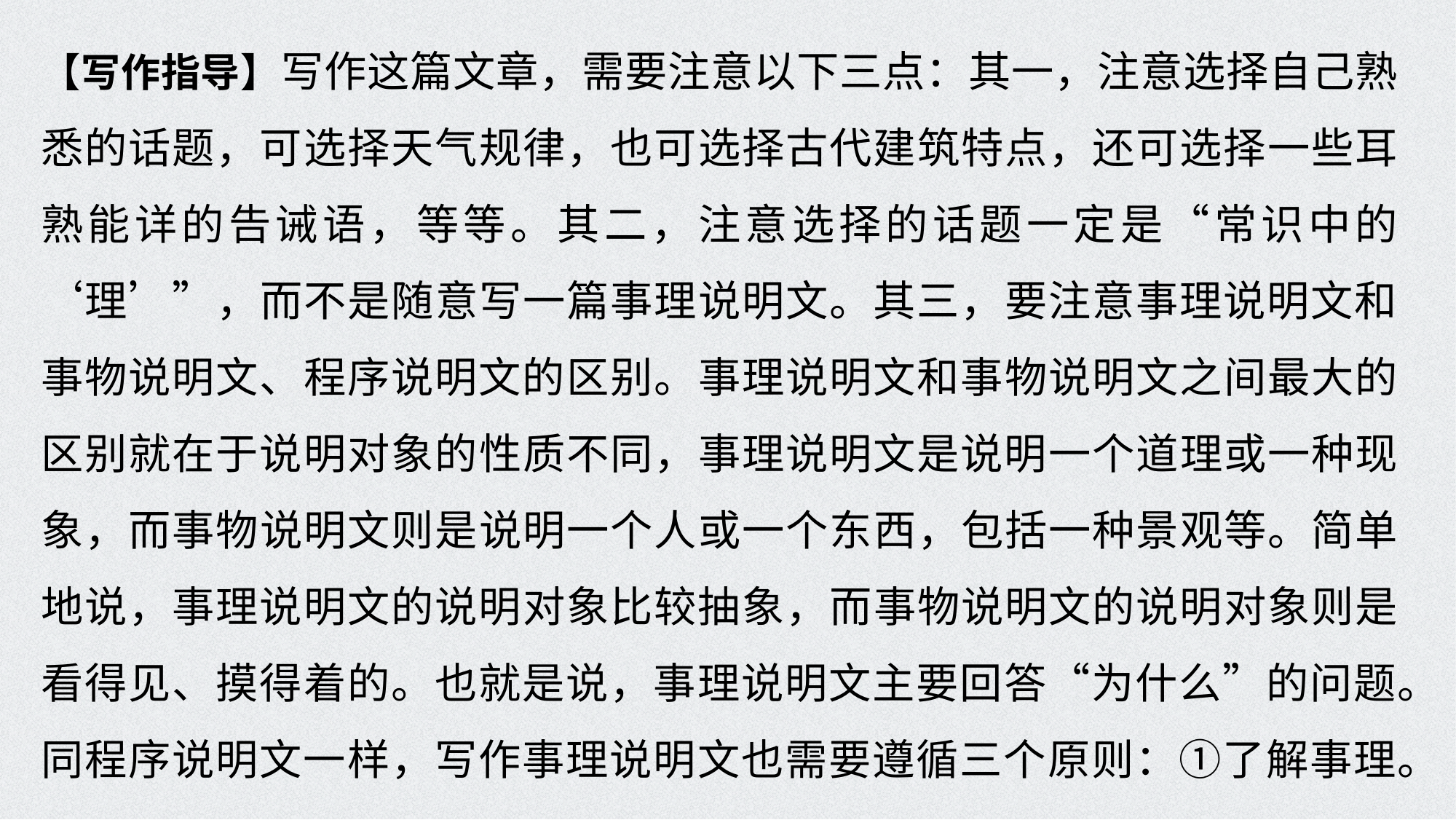

【写作指导】写作这篇文章，需要注意以下三点：其一，注意选择自己熟悉的话题，可选择天气规律，也可选择古代建筑特点，还可选择一些耳熟能详的告诫语，等等。其二，注意选择的话题一定是“常识中的‘理’”，而不是随意写一篇事理说明文。其三，要注意事理说明文和事物说明文、程序说明文的区别。事理说明文和事物说明文之间最大的区别就在于说明对象的性质不同，事理说明文是说明一个道理或一种现象，而事物说明文则是说明一个人或一个东西，包括一种景观等。简单地说，事理说明文的说明对象比较抽象，而事物说明文的说明对象则是看得见、摸得着的。也就是说，事理说明文主要回答“为什么”的问题。同程序说明文一样，写作事理说明文也需要遵循三个原则：①了解事理。